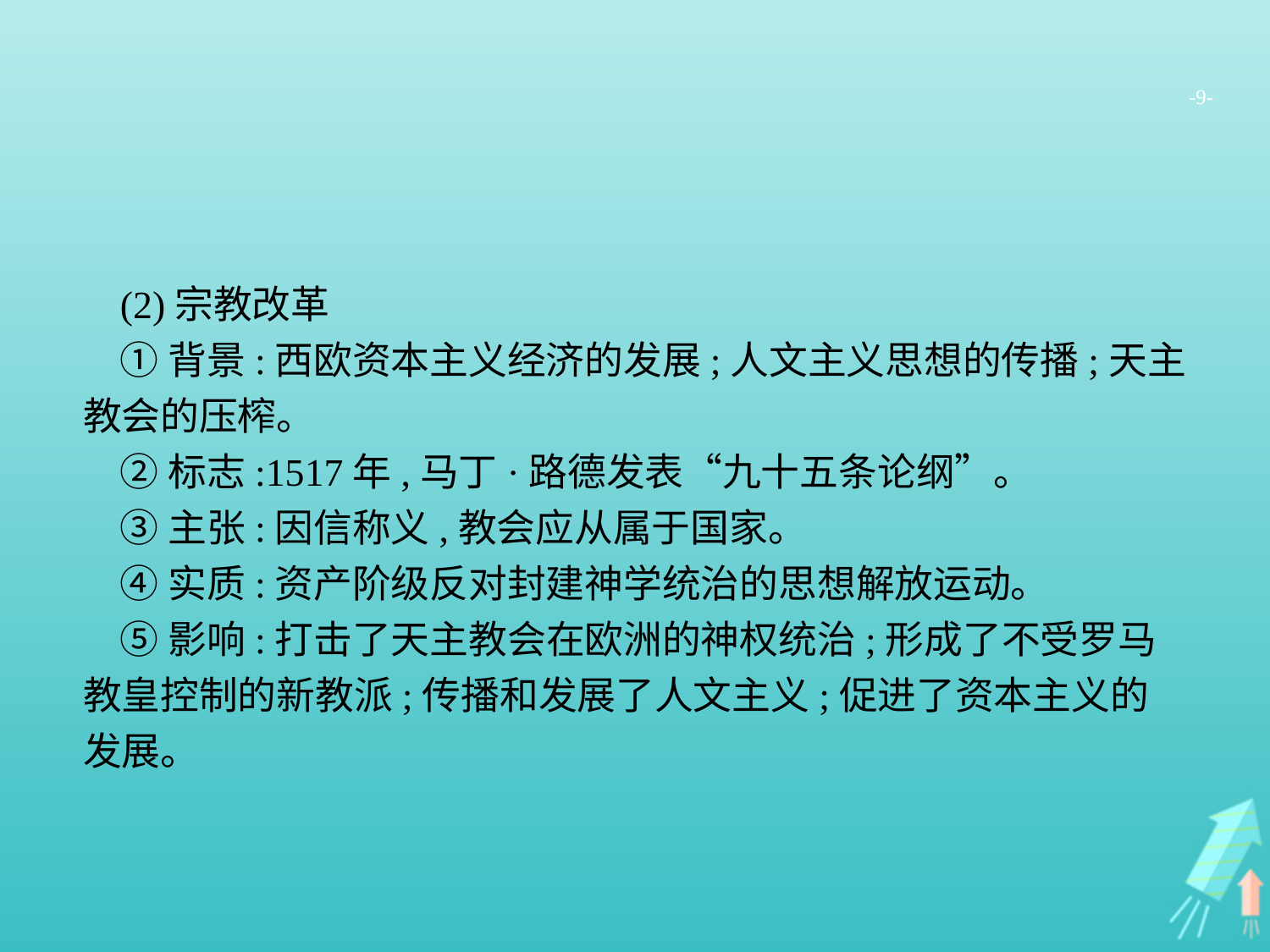

-9-
(2)宗教改革
①背景:西欧资本主义经济的发展;人文主义思想的传播;天主教会的压榨。
②标志:1517年,马丁·路德发表“九十五条论纲”。
③主张:因信称义,教会应从属于国家。
④实质:资产阶级反对封建神学统治的思想解放运动。
⑤影响:打击了天主教会在欧洲的神权统治;形成了不受罗马教皇控制的新教派;传播和发展了人文主义;促进了资本主义的发展。